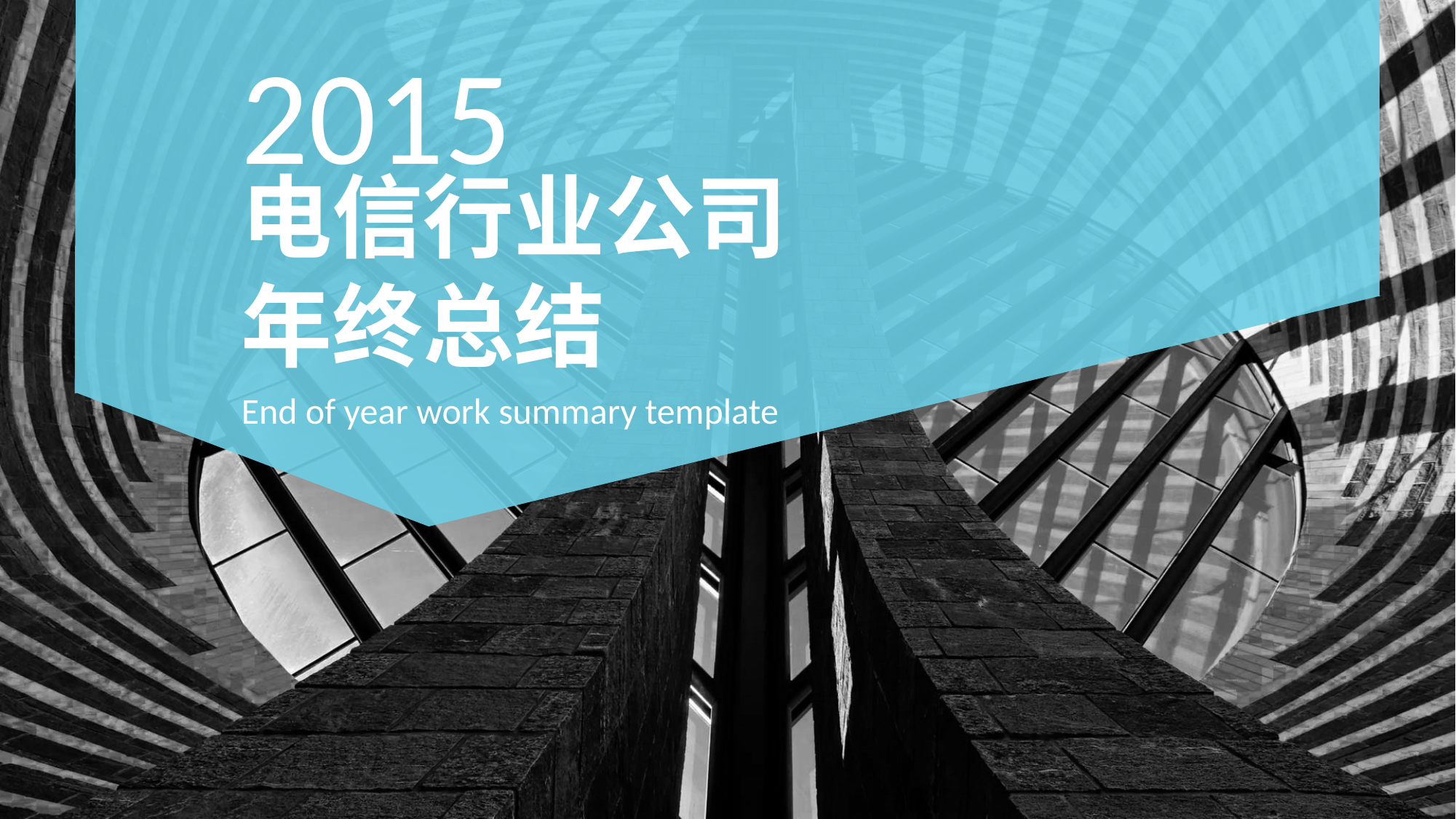

2015
电信行业公司
年终总结
End of year work summary template